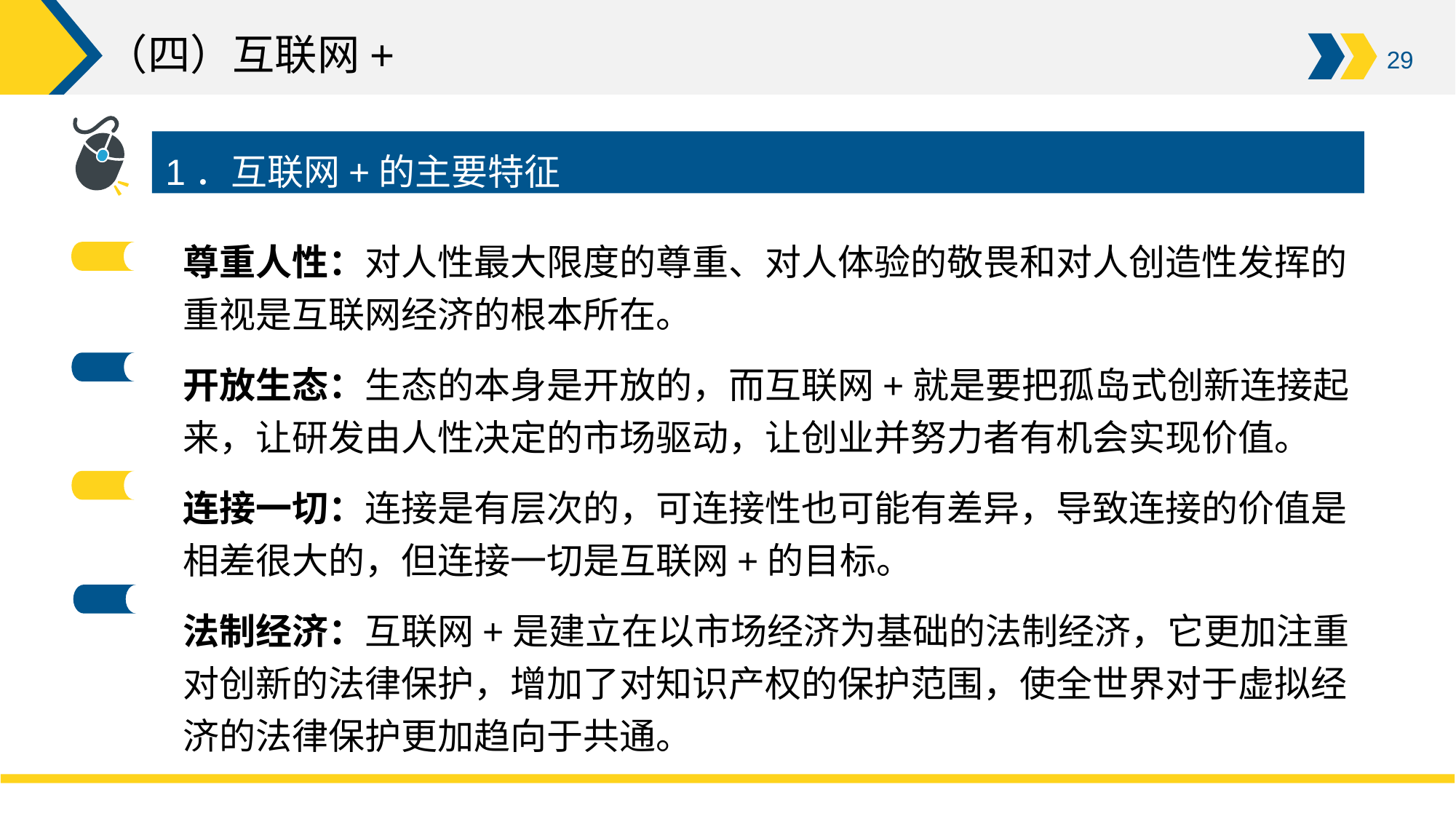

# （四）互联网+

1．互联网+的主要特征

尊重人性：对人性最大限度的尊重、对人体验的敬畏和对人创造性发挥的重视是互联网经济的根本所在。
开放生态：生态的本身是开放的，而互联网+就是要把孤岛式创新连接起来，让研发由人性决定的市场驱动，让创业并努力者有机会实现价值。
连接一切：连接是有层次的，可连接性也可能有差异，导致连接的价值是相差很大的，但连接一切是互联网+的目标。
法制经济：互联网+是建立在以市场经济为基础的法制经济，它更加注重对创新的法律保护，增加了对知识产权的保护范围，使全世界对于虚拟经济的法律保护更加趋向于共通。